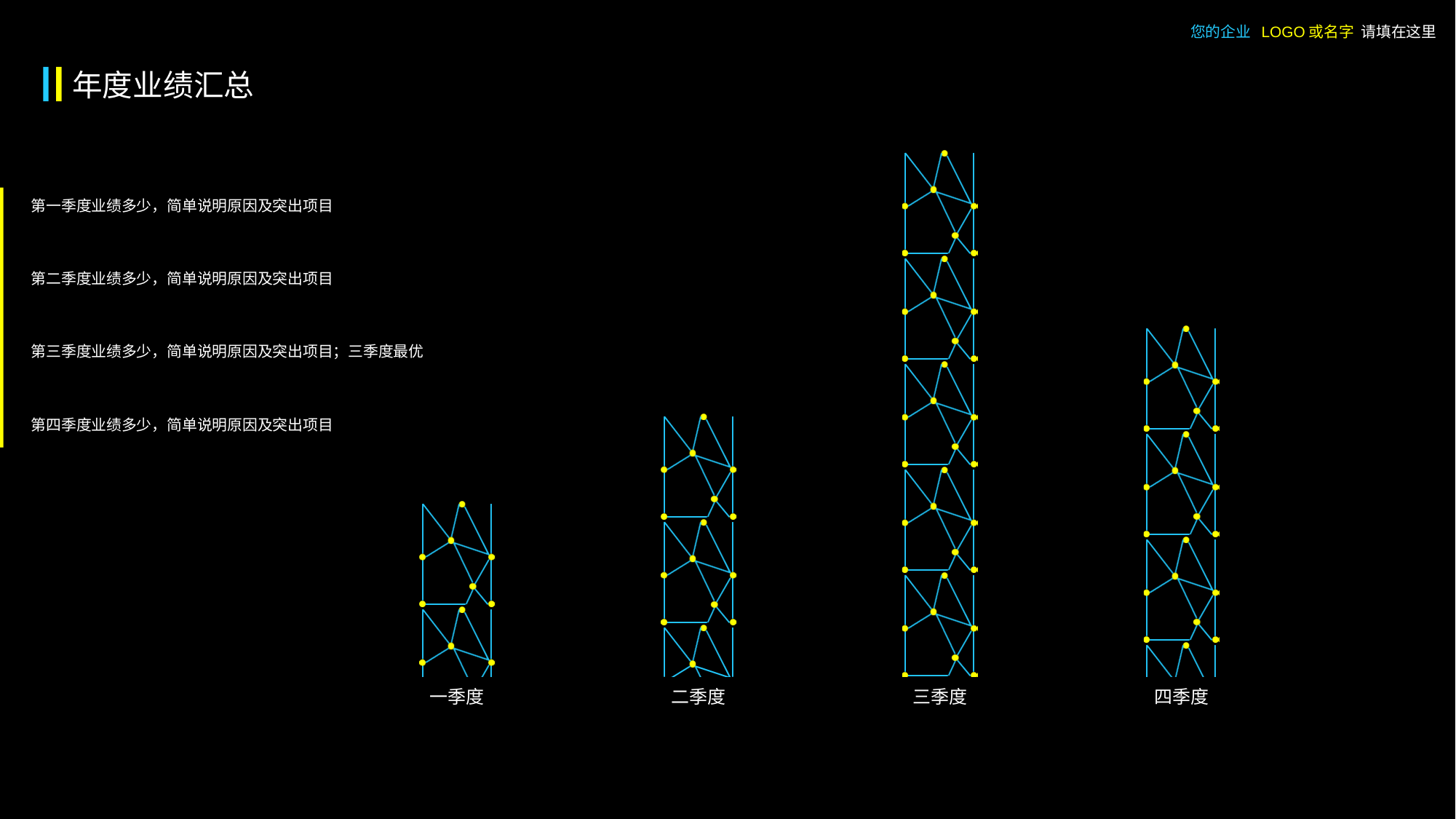

您的企业  LOGO或名字  请填在这里
年度业绩汇总

### Chart

| Category | 系列1 |
|---|---|
| 一季度 | 2.0 |
| 二季度 | 3.0 |
| 三季度 | 6.0 |
| 四季度 | 4.0 |
第一季度业绩多少，简单说明原因及突出项目

第二季度业绩多少，简单说明原因及突出项目
第三季度业绩多少，简单说明原因及突出项目；三季度最优
第四季度业绩多少，简单说明原因及突出项目